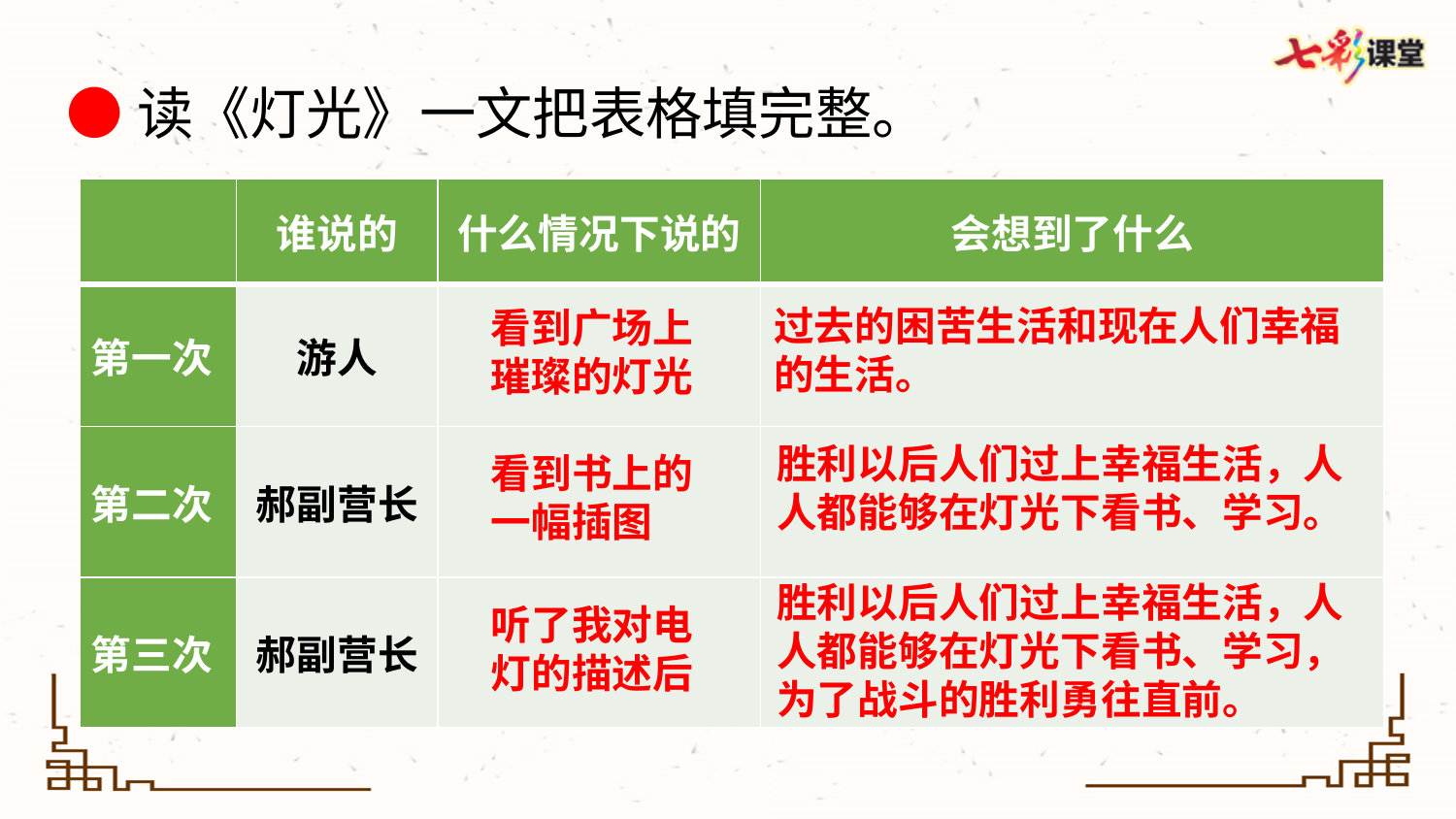

●读《灯光》一文把表格填完整。
|  | 谁说的 | 什么情况下说的 | 会想到了什么 |
| --- | --- | --- | --- |
| 第一次 | 游人 |  |  |
| 第二次 | 郝副营长 |  |  |
| 第三次 | 郝副营长 |  |  |
过去的困苦生活和现在人们幸福的生活。
看到广场上璀璨的灯光
胜利以后人们过上幸福生活，人人都能够在灯光下看书、学习。
看到书上的一幅插图
胜利以后人们过上幸福生活，人人都能够在灯光下看书、学习，为了战斗的胜利勇往直前。
听了我对电灯的描述后